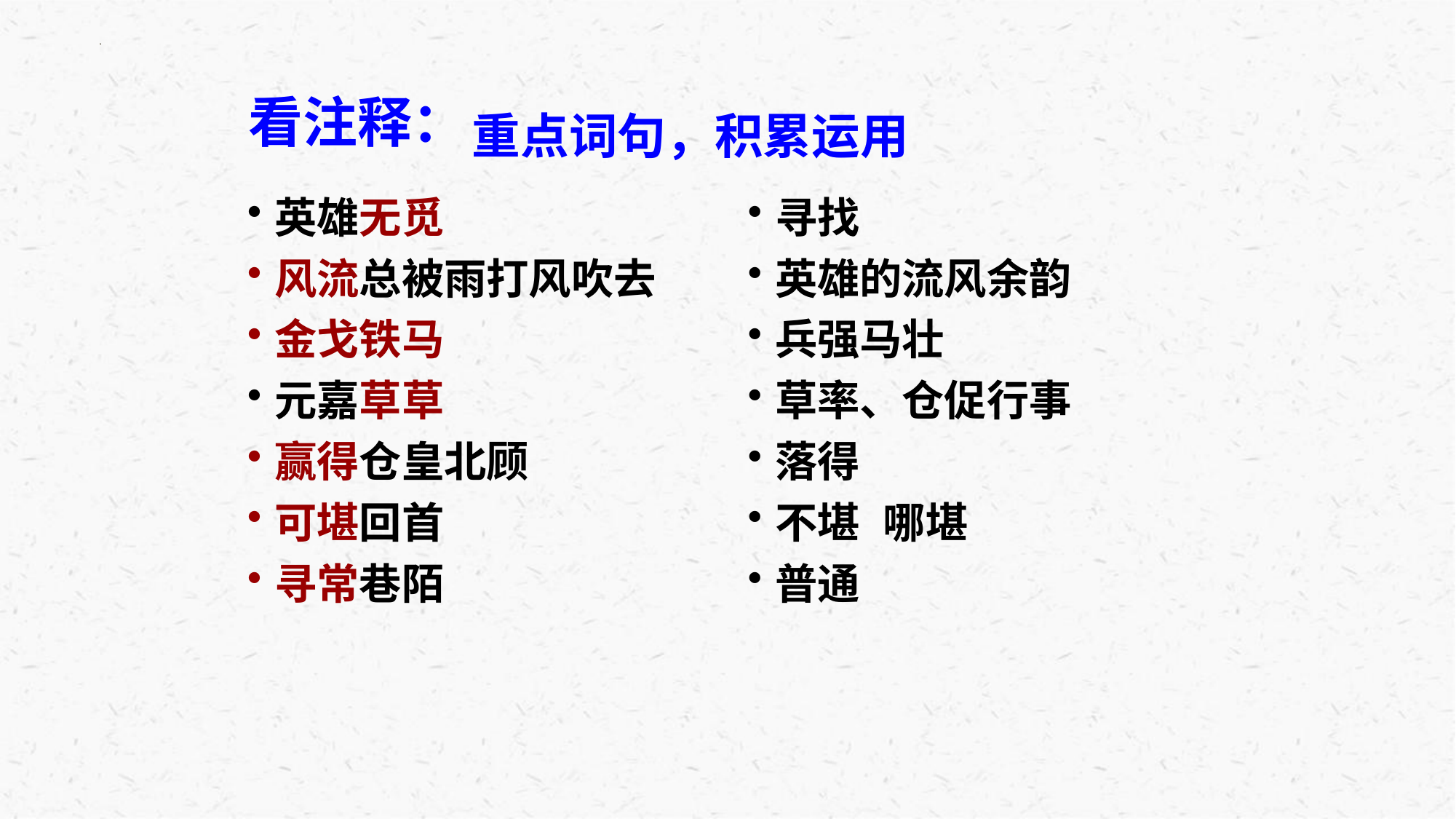

看注释：

重点词句，积累运用

英雄无觅
风流总被雨打风吹去
金戈铁马
元嘉草草
赢得仓皇北顾
可堪回首
寻常巷陌

寻找
英雄的流风余韵
兵强马壮
草率、仓促行事
落得
不堪  哪堪
普通